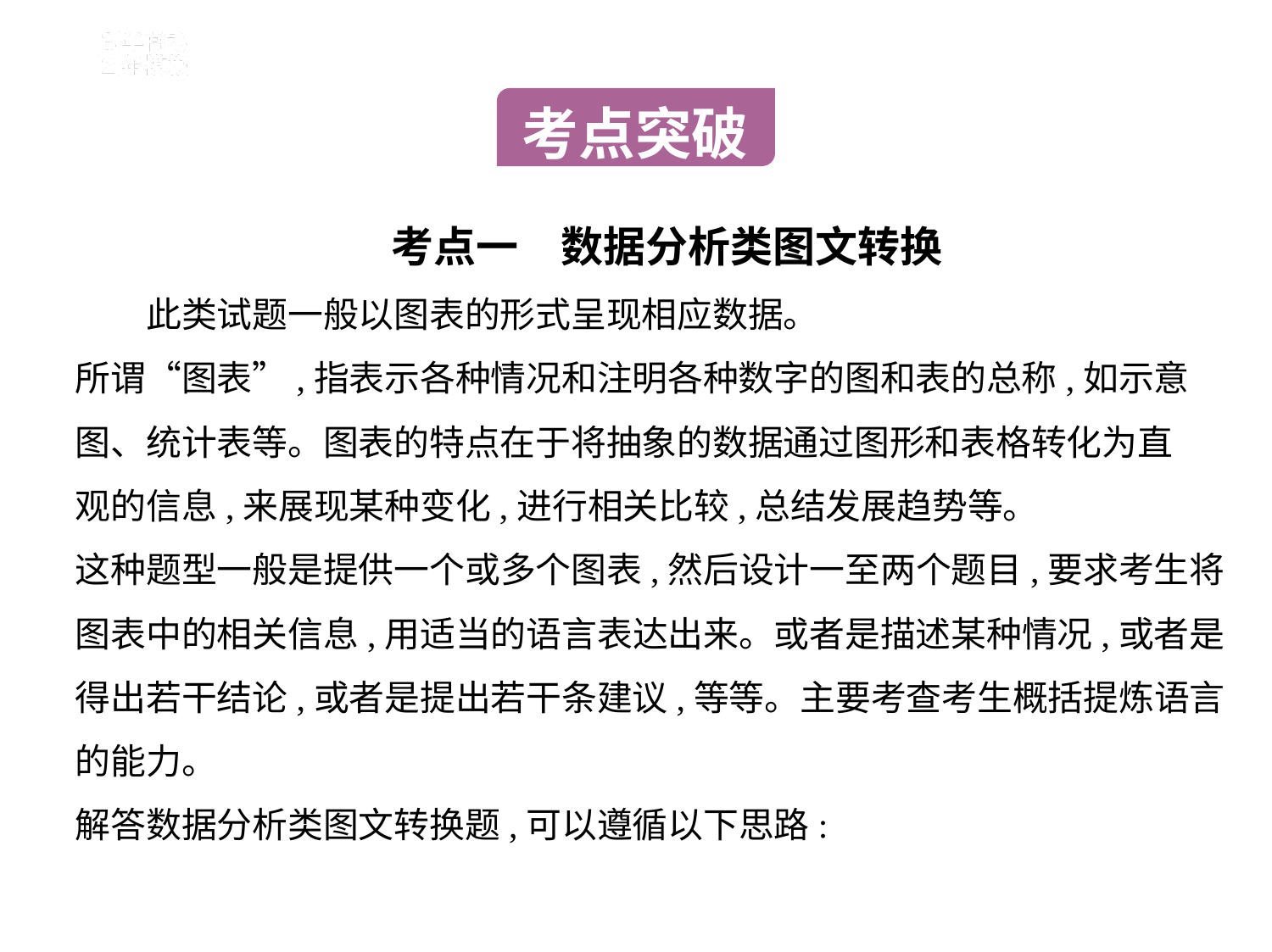

考点突破
考点一　数据分析类图文转换
　　此类试题一般以图表的形式呈现相应数据。
所谓“图表”,指表示各种情况和注明各种数字的图和表的总称,如示意
图、统计表等。图表的特点在于将抽象的数据通过图形和表格转化为直
观的信息,来展现某种变化,进行相关比较,总结发展趋势等。
这种题型一般是提供一个或多个图表,然后设计一至两个题目,要求考生将
图表中的相关信息,用适当的语言表达出来。或者是描述某种情况,或者是
得出若干结论,或者是提出若干条建议,等等。主要考查考生概括提炼语言
的能力。
解答数据分析类图文转换题,可以遵循以下思路: